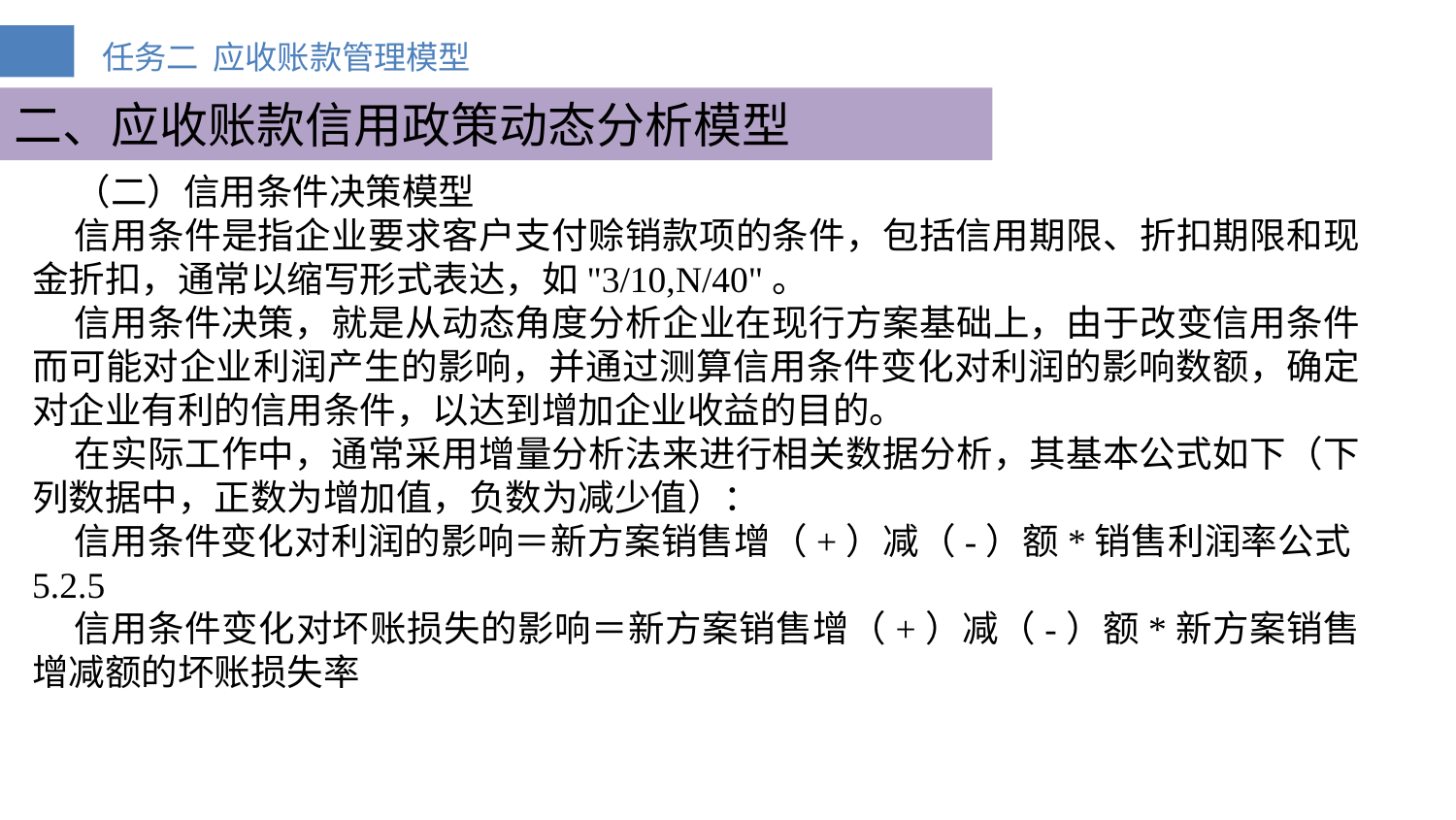

二、应收账款信用政策动态分析模型
（二）信用条件决策模型
信用条件是指企业要求客户支付赊销款项的条件，包括信用期限、折扣期限和现金折扣，通常以缩写形式表达，如"3/10,N/40"。
信用条件决策，就是从动态角度分析企业在现行方案基础上，由于改变信用条件而可能对企业利润产生的影响，并通过测算信用条件变化对利润的影响数额，确定对企业有利的信用条件，以达到增加企业收益的目的。
在实际工作中，通常采用增量分析法来进行相关数据分析，其基本公式如下（下列数据中，正数为增加值，负数为减少值）：
信用条件变化对利润的影响＝新方案销售增（+）减（-）额*销售利润率公式5.2.5
信用条件变化对坏账损失的影响＝新方案销售增（+）减（-）额*新方案销售增减额的坏账损失率